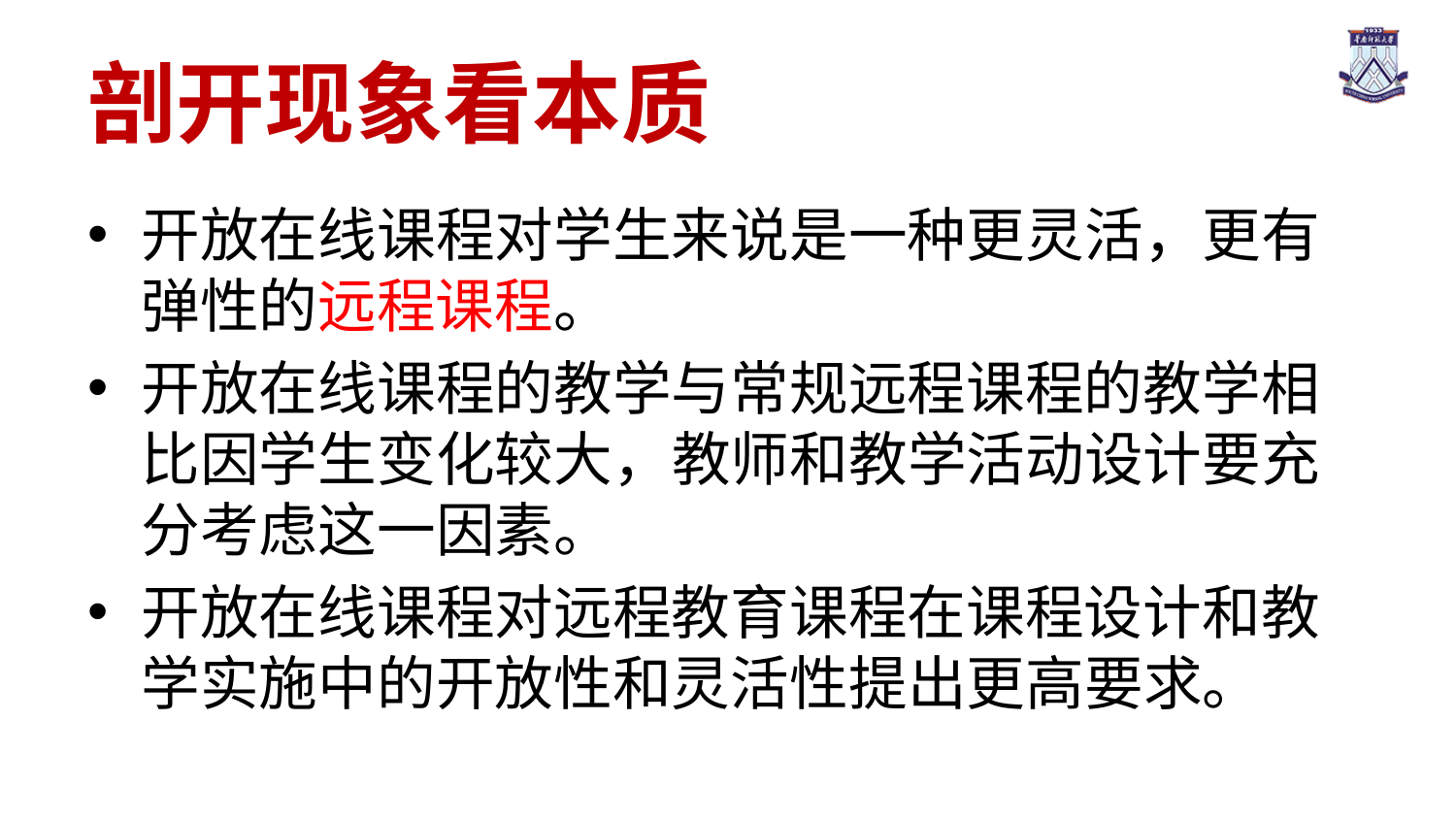

# 剖开现象看本质
开放在线课程对学生来说是一种更灵活，更有弹性的远程课程。
开放在线课程的教学与常规远程课程的教学相比因学生变化较大，教师和教学活动设计要充分考虑这一因素。
开放在线课程对远程教育课程在课程设计和教学实施中的开放性和灵活性提出更高要求。